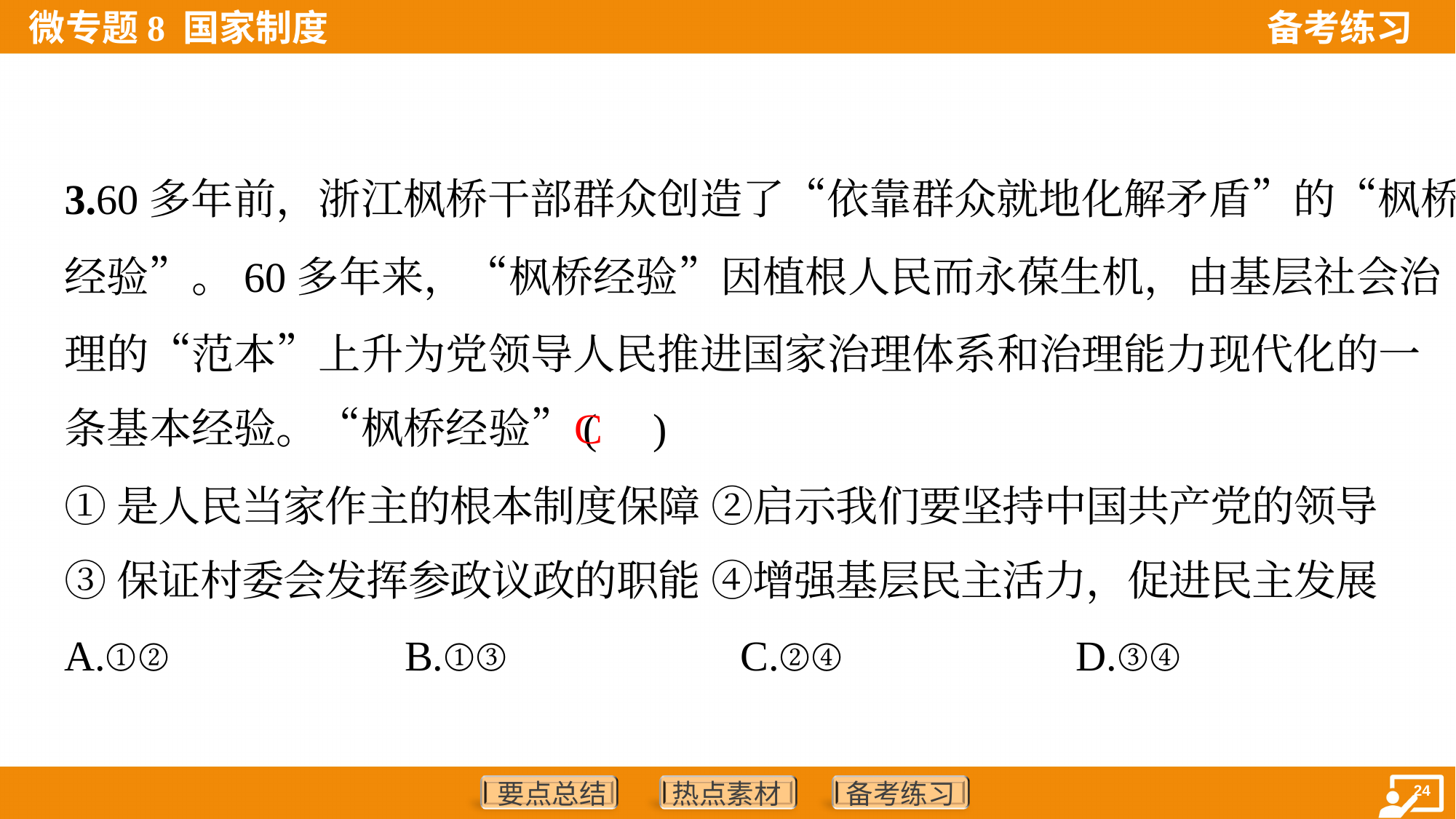

3.60多年前，浙江枫桥干部群众创造了“依靠群众就地化解矛盾”的“枫桥
经验”。60多年来，“枫桥经验”因植根人民而永葆生机，由基层社会治
理的“范本”上升为党领导人民推进国家治理体系和治理能力现代化的一
条基本经验。“枫桥经验”(     )
C
①是人民当家作主的根本制度保障 ②启示我们要坚持中国共产党的领导
③保证村委会发挥参政议政的职能 ④增强基层民主活力，促进民主发展
A.①②	B.①③	C.②④	D.③④